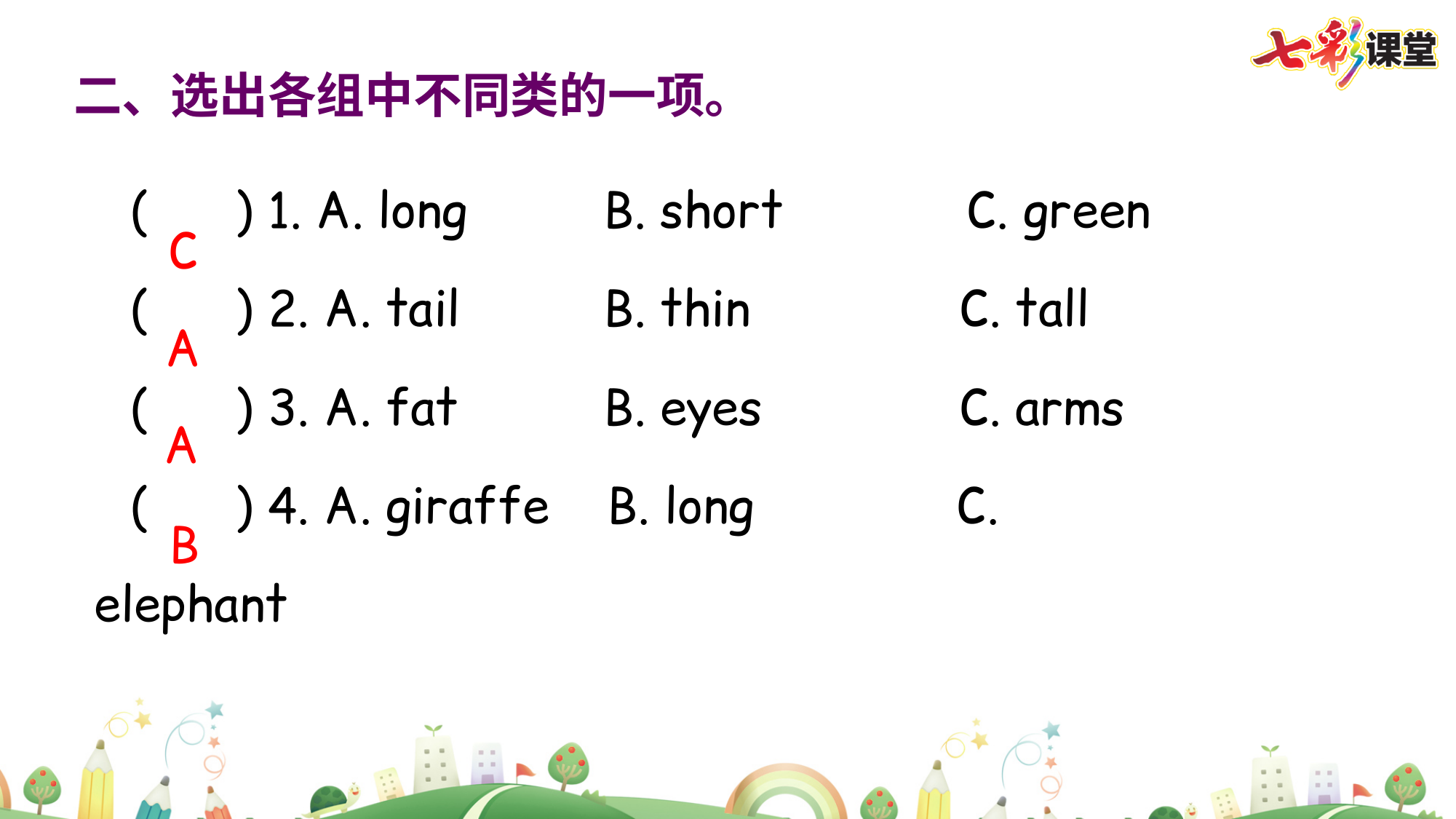

二、选出各组中不同类的一项。
(      ) 1. A. long	     B. short		C. green
(      ) 2. A. tail	     B. thin	       C. tall
(      ) 3. A. fat	     B. eyes	       C. arms
(      ) 4. A. giraffe    B. long              C. elephant
C
A
A
B